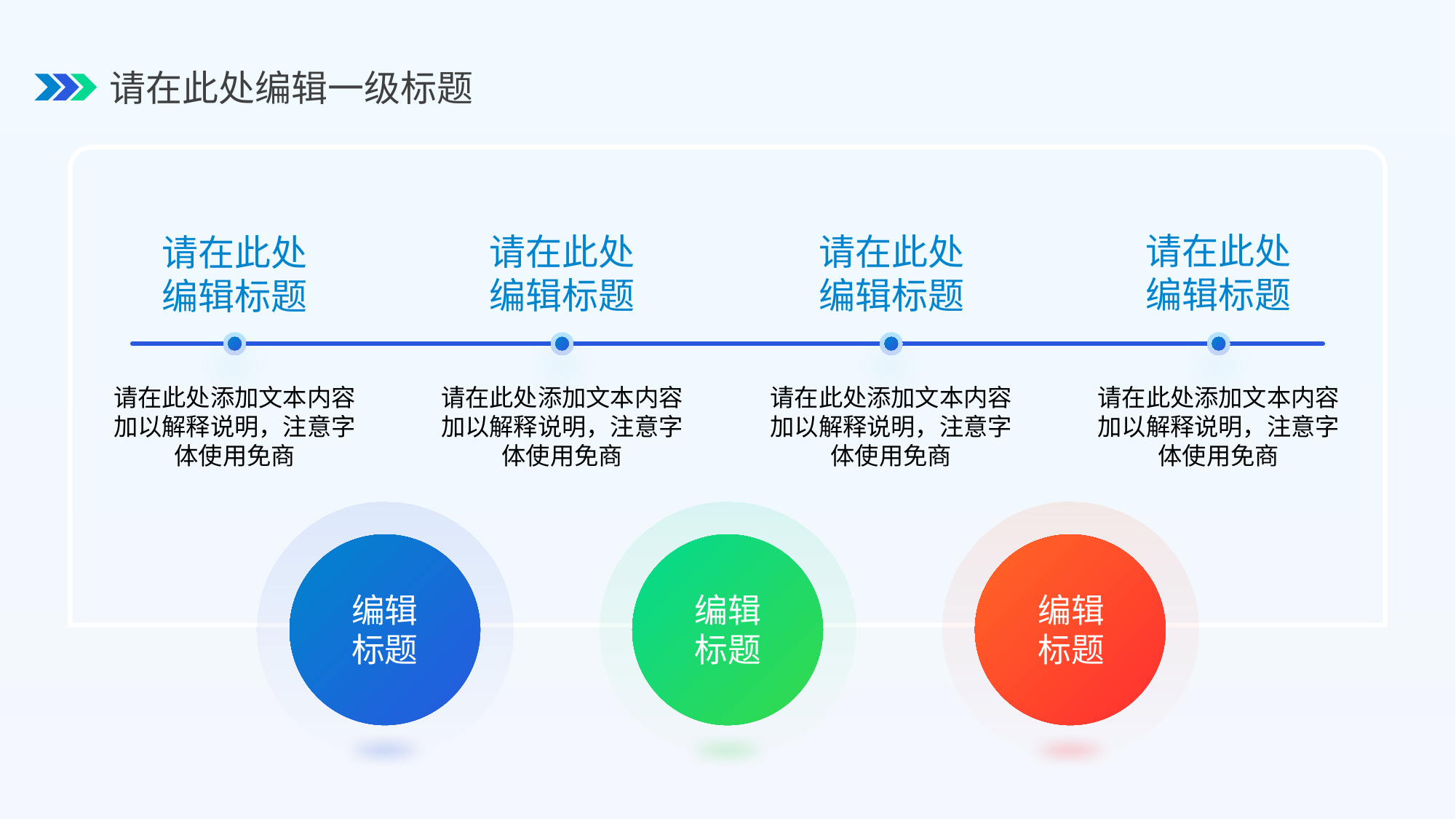

请在此处编辑一级标题

请在此处
编辑标题
请在此处
编辑标题
请在此处
编辑标题
请在此处
编辑标题

请在此处添加文本内容加以解释说明，注意字体使用免商
请在此处添加文本内容加以解释说明，注意字体使用免商
请在此处添加文本内容加以解释说明，注意字体使用免商
请在此处添加文本内容加以解释说明，注意字体使用免商

编辑
标题
编辑
标题
编辑
标题